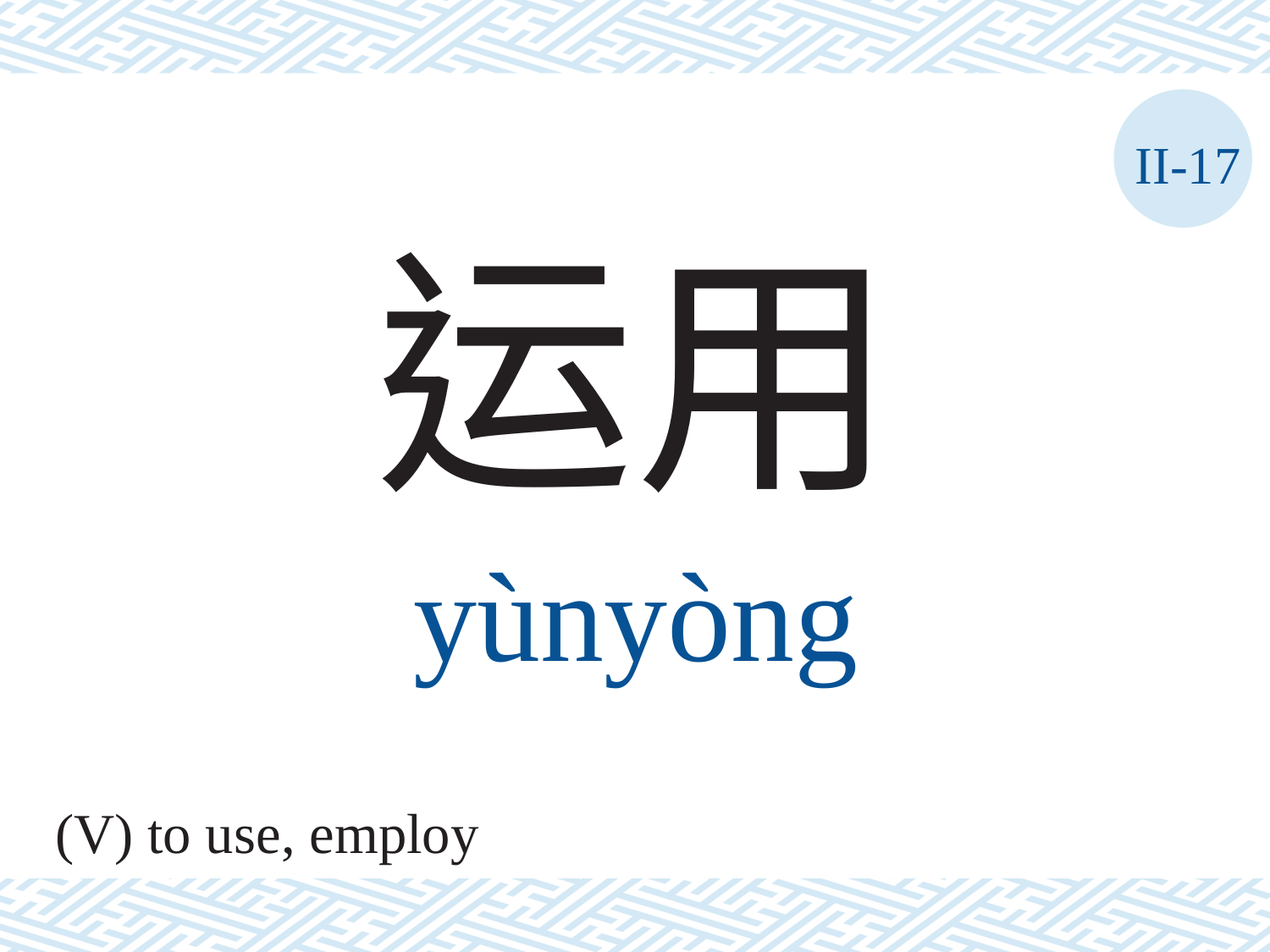

II-17
运用
yùnyòng
(V) to use, employ